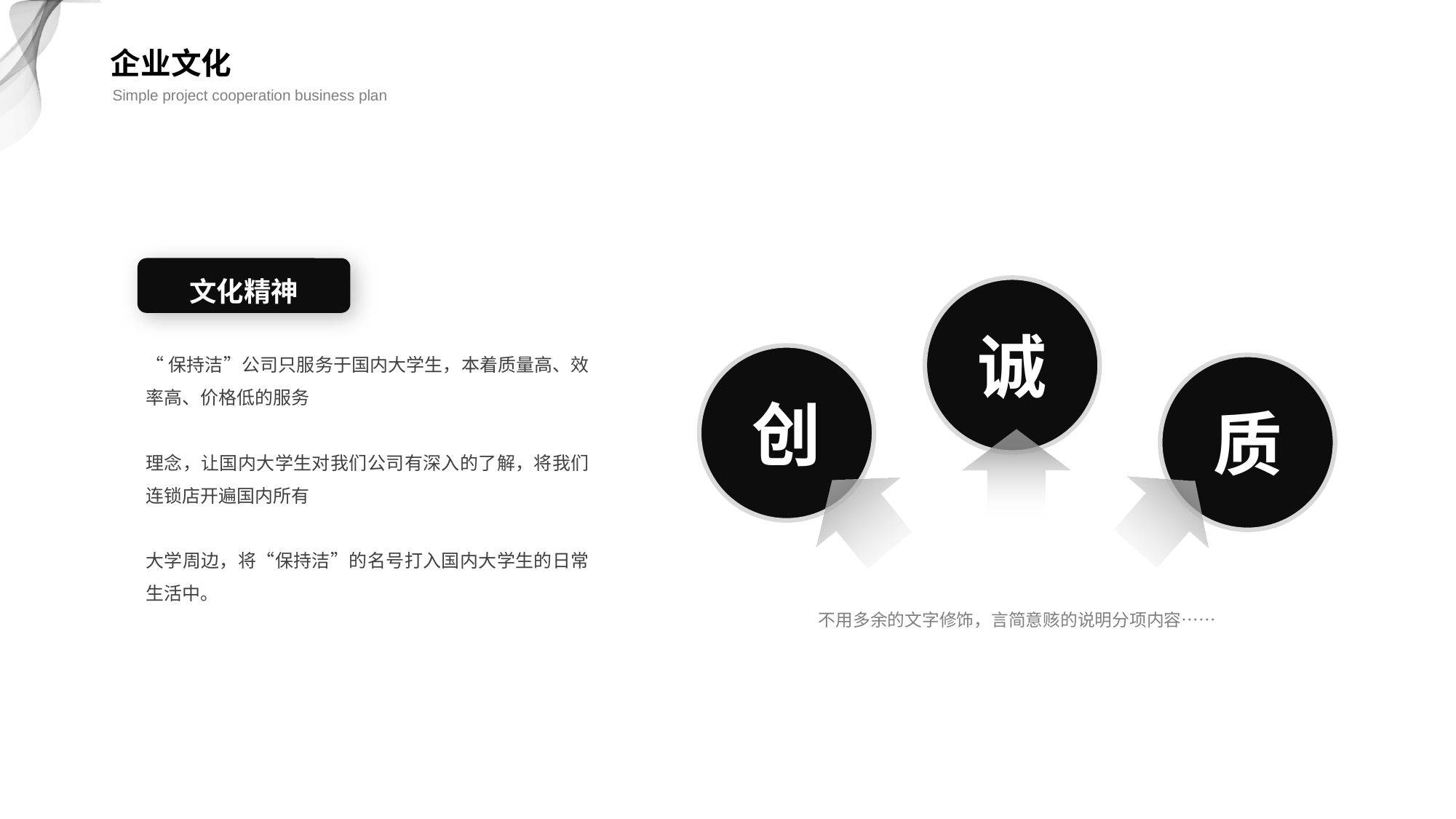

企业文化
Simple project cooperation business plan
文化精神

诚

“保持洁”公司只服务于国内大学生，本着质量高、效率高、价格低的服务

理念，让国内大学生对我们公司有深入的了解，将我们连锁店开遍国内所有

大学周边，将“保持洁”的名号打入国内大学生的日常生活中。

创
质

不用多余的文字修饰，言简意赅的说明分项内容……